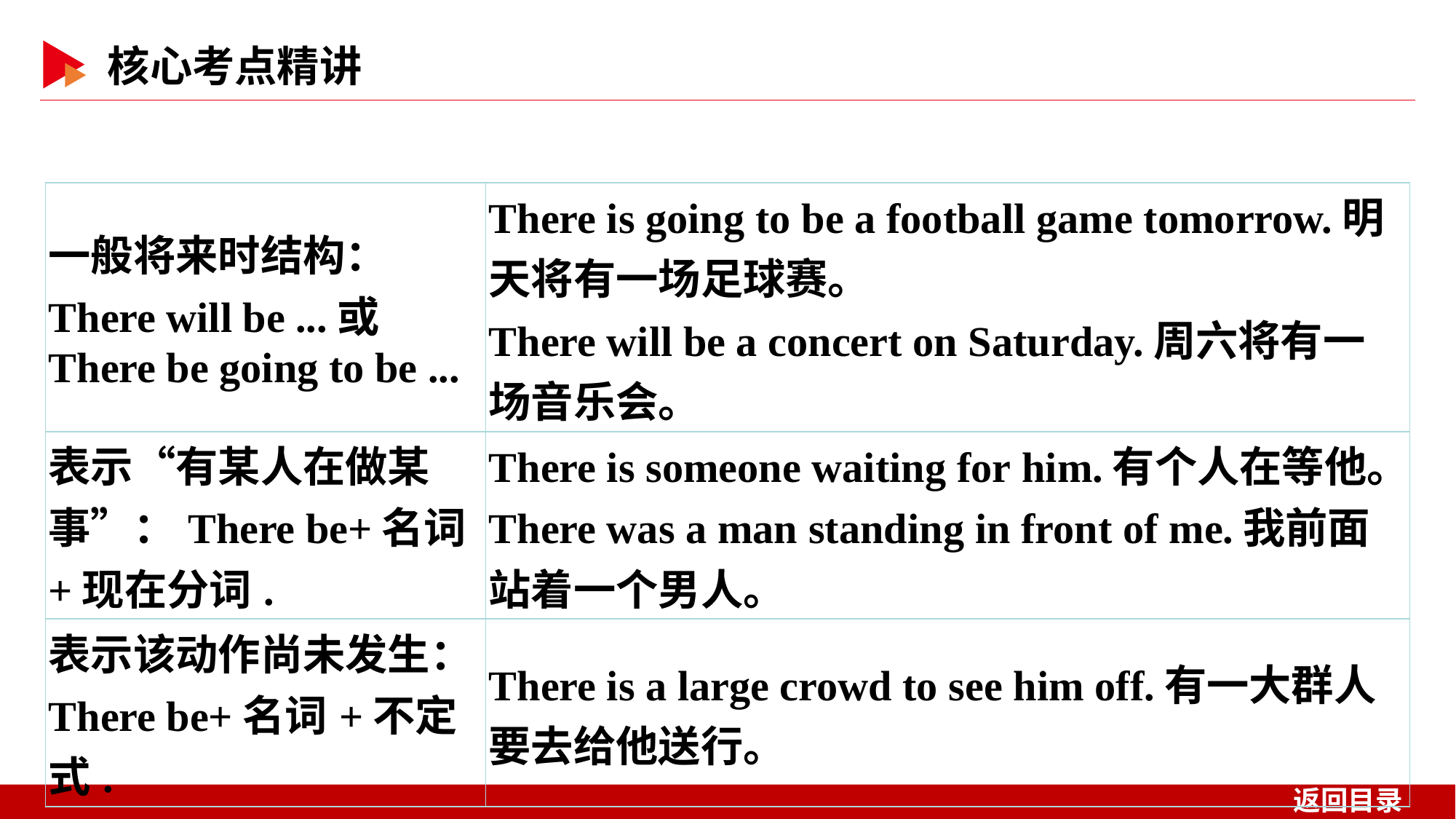

| 一般将来时结构：There will be ...或There be going to be ... | There is going to be a football game tomorrow.明天将有一场足球赛。 There will be a concert on Saturday.周六将有一场音乐会。 |
| --- | --- |
| 表示“有某人在做某事”：There be+名词+现在分词. | There is someone waiting for him.有个人在等他。 There was a man standing in front of me.我前面站着一个男人。 |
| 表示该动作尚未发生：There be+名词+不定式. | There is a large crowd to see him off.有一大群人要去给他送行。 |